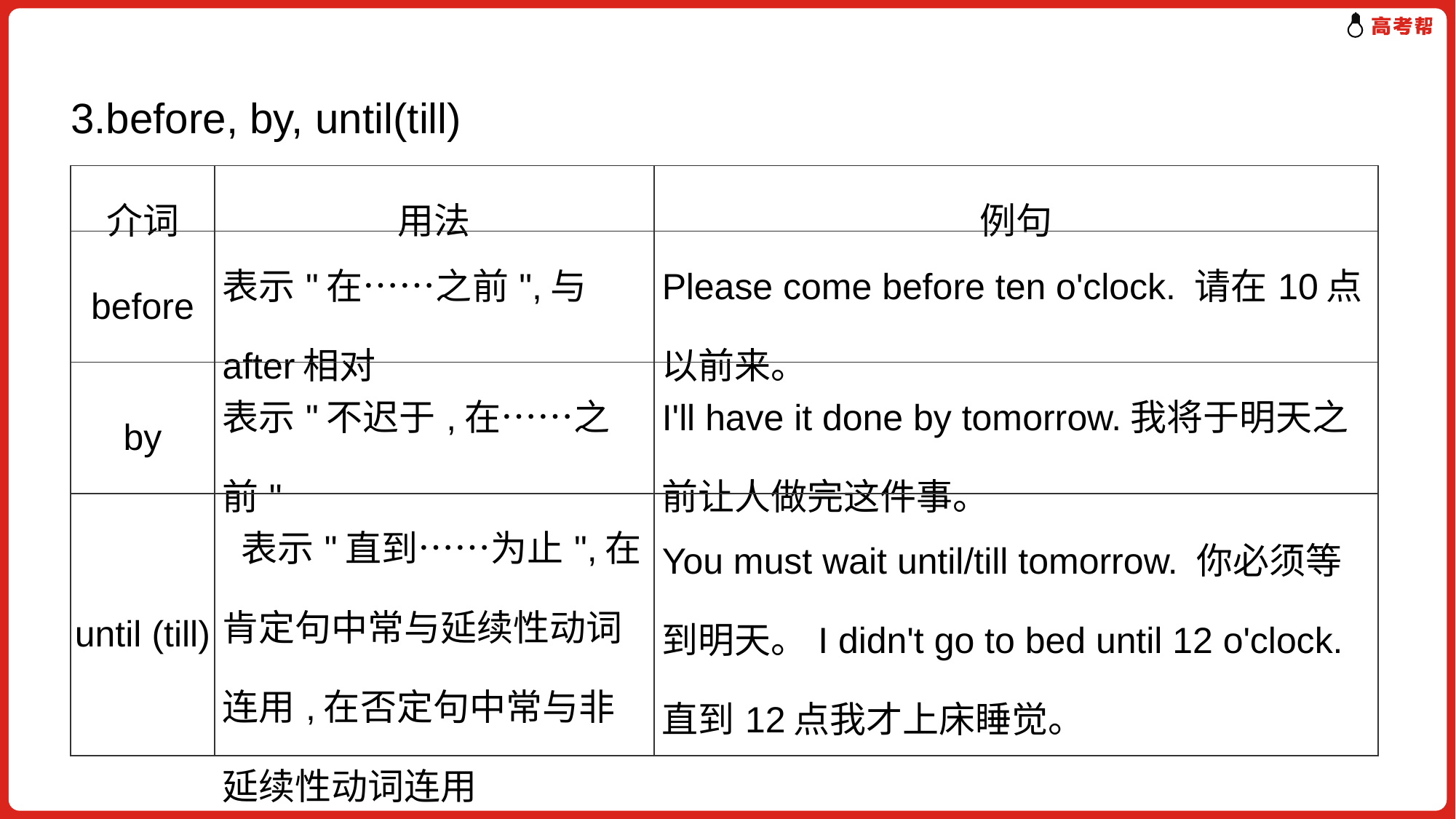

3.before, by, until(till)

| 介词 | 用法 | 例句 |
| --- | --- | --- |
| before | 表示"在……之前",与after相对 | Please come before ten o'clock. 请在10点以前来。 |
| by | 表示"不迟于,在……之前" | I'll have it done by tomorrow.我将于明天之前让人做完这件事。 |
| until (till) | 表示"直到……为止",在肯定句中常与延续性动词连用,在否定句中常与非延续性动词连用 | You must wait until/till tomorrow. 你必须等到明天。I didn't go to bed until 12 o'clock. 直到12点我才上床睡觉。 |